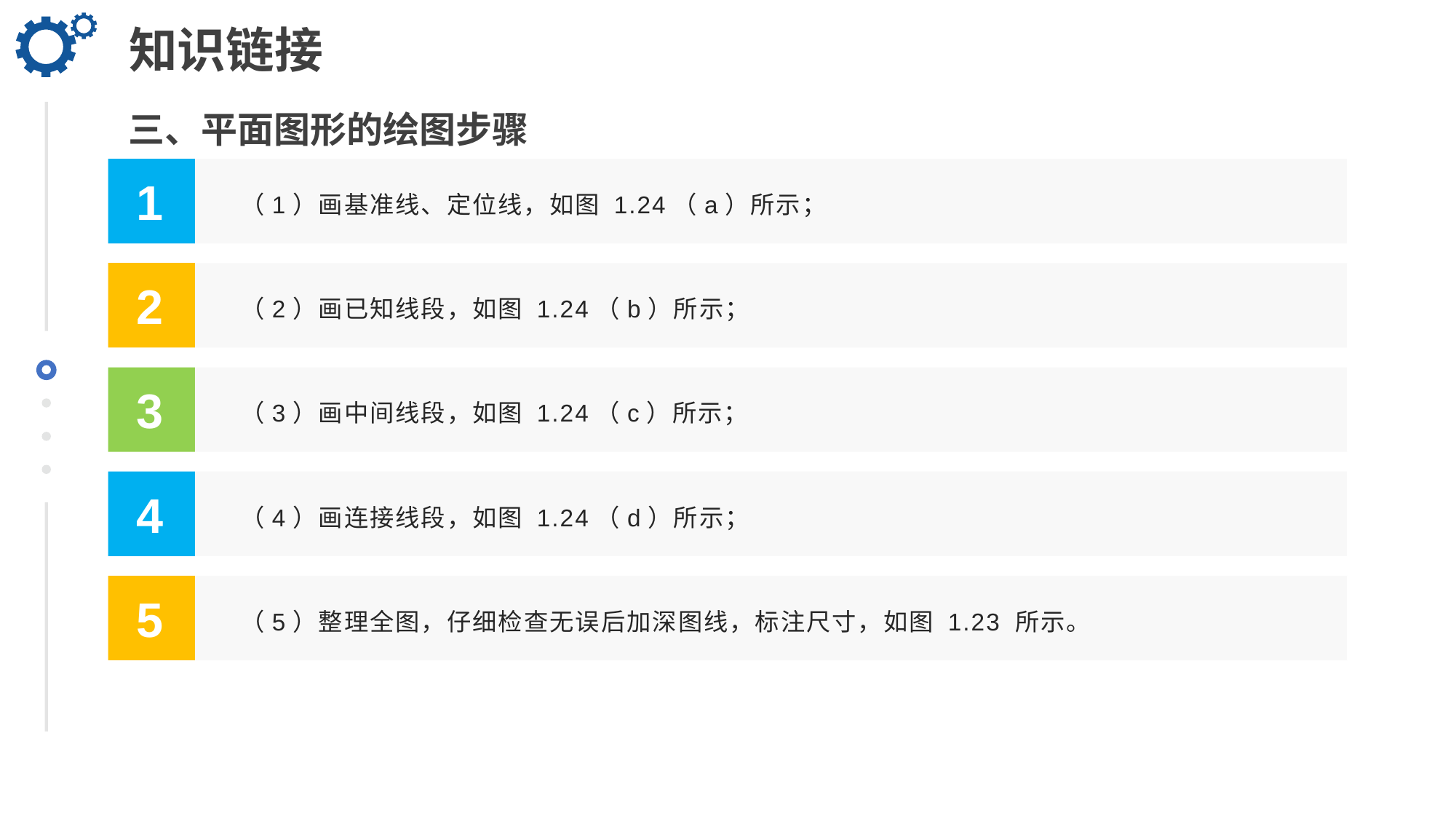

知识链接
三、平面图形的绘图步骤

1
（1）画基准线、定位线，如图 1.24（a）所示；

2
（2）画已知线段，如图 1.24（b）所示；

3
（3）画中间线段，如图 1.24（c）所示；

4
（4）画连接线段，如图 1.24（d）所示；

5
（5）整理全图，仔细检查无误后加深图线，标注尺寸，如图 1.23 所示。
37